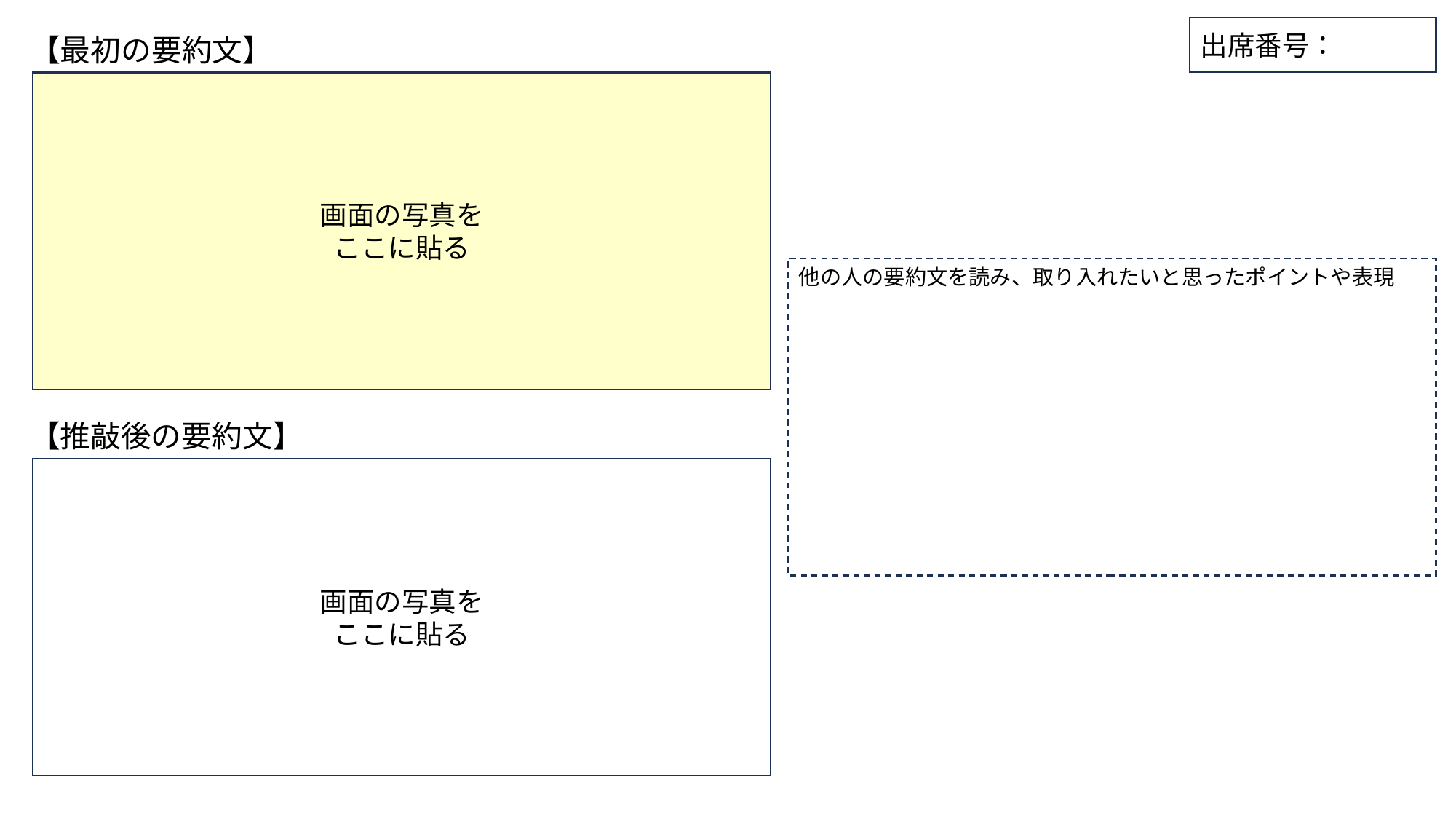

出席番号：
【最初の要約文】
画面の写真を
ここに貼る
他の人の要約文を読み、取り入れたいと思ったポイントや表現

【推敲後の要約文】
画面の写真を
ここに貼る